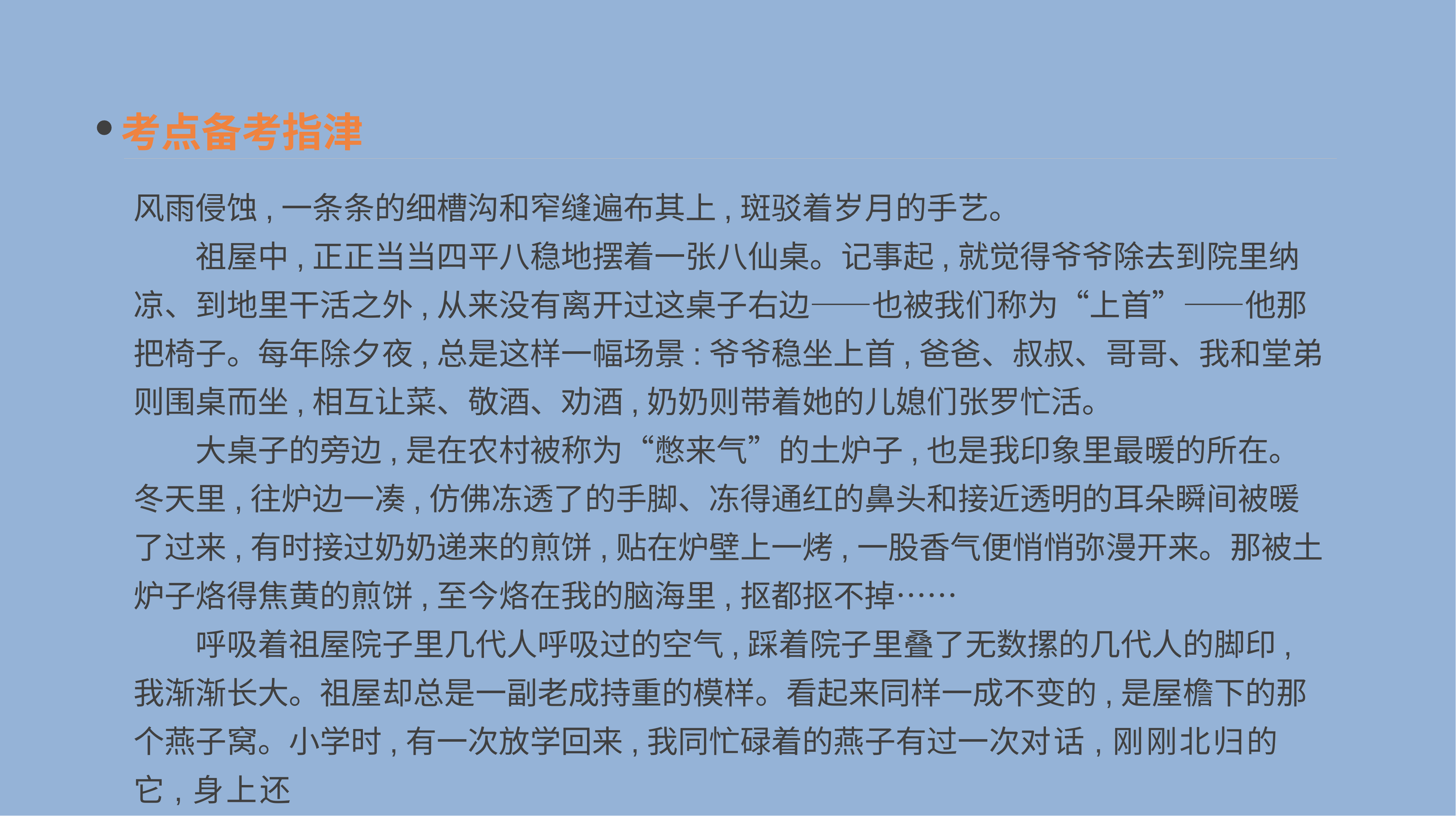

考点备考指津

风雨侵蚀,一条条的细槽沟和窄缝遍布其上,斑驳着岁月的手艺。
　　祖屋中,正正当当四平八稳地摆着一张八仙桌。记事起,就觉得爷爷除去到院里纳凉、到地里干活之外,从来没有离开过这桌子右边——也被我们称为“上首”——他那把椅子。每年除夕夜,总是这样一幅场景:爷爷稳坐上首,爸爸、叔叔、哥哥、我和堂弟则围桌而坐,相互让菜、敬酒、劝酒,奶奶则带着她的儿媳们张罗忙活。
　　大桌子的旁边,是在农村被称为“憋来气”的土炉子,也是我印象里最暖的所在。冬天里,往炉边一凑,仿佛冻透了的手脚、冻得通红的鼻头和接近透明的耳朵瞬间被暖了过来,有时接过奶奶递来的煎饼,贴在炉壁上一烤,一股香气便悄悄弥漫开来。那被土炉子烙得焦黄的煎饼,至今烙在我的脑海里,抠都抠不掉……
　　呼吸着祖屋院子里几代人呼吸过的空气,踩着院子里叠了无数摞的几代人的脚印,我渐渐长大。祖屋却总是一副老成持重的模样。看起来同样一成不变的,是屋檐下的那个燕子窝。小学时,有一次放学回来,我同忙碌着的燕子有过一次对话,刚刚北归的它,身上还